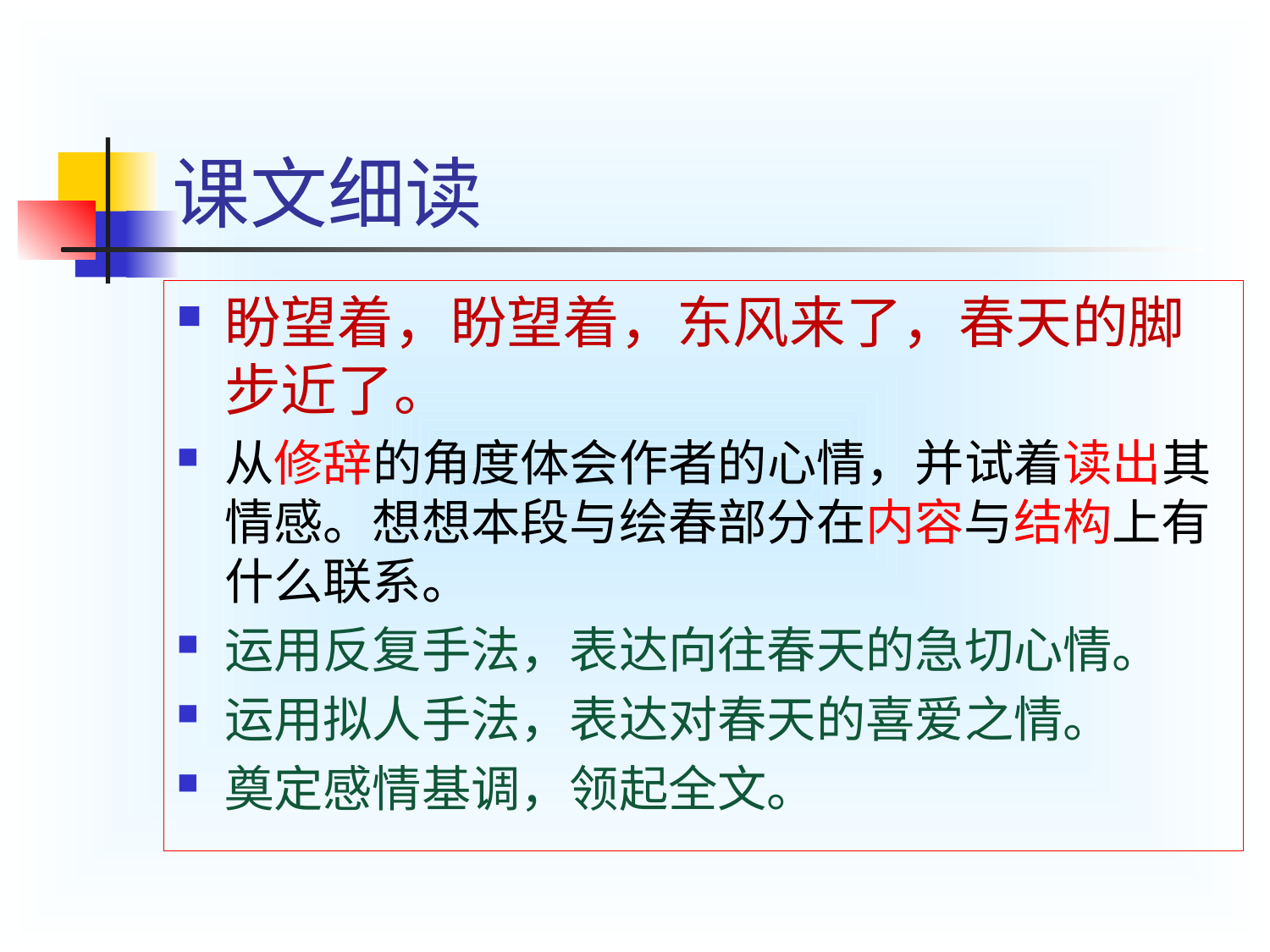

# 课文细读
盼望着，盼望着，东风来了，春天的脚步近了。
从修辞的角度体会作者的心情，并试着读出其情感。想想本段与绘春部分在内容与结构上有什么联系。
运用反复手法，表达向往春天的急切心情。
运用拟人手法，表达对春天的喜爱之情。
奠定感情基调，领起全文。